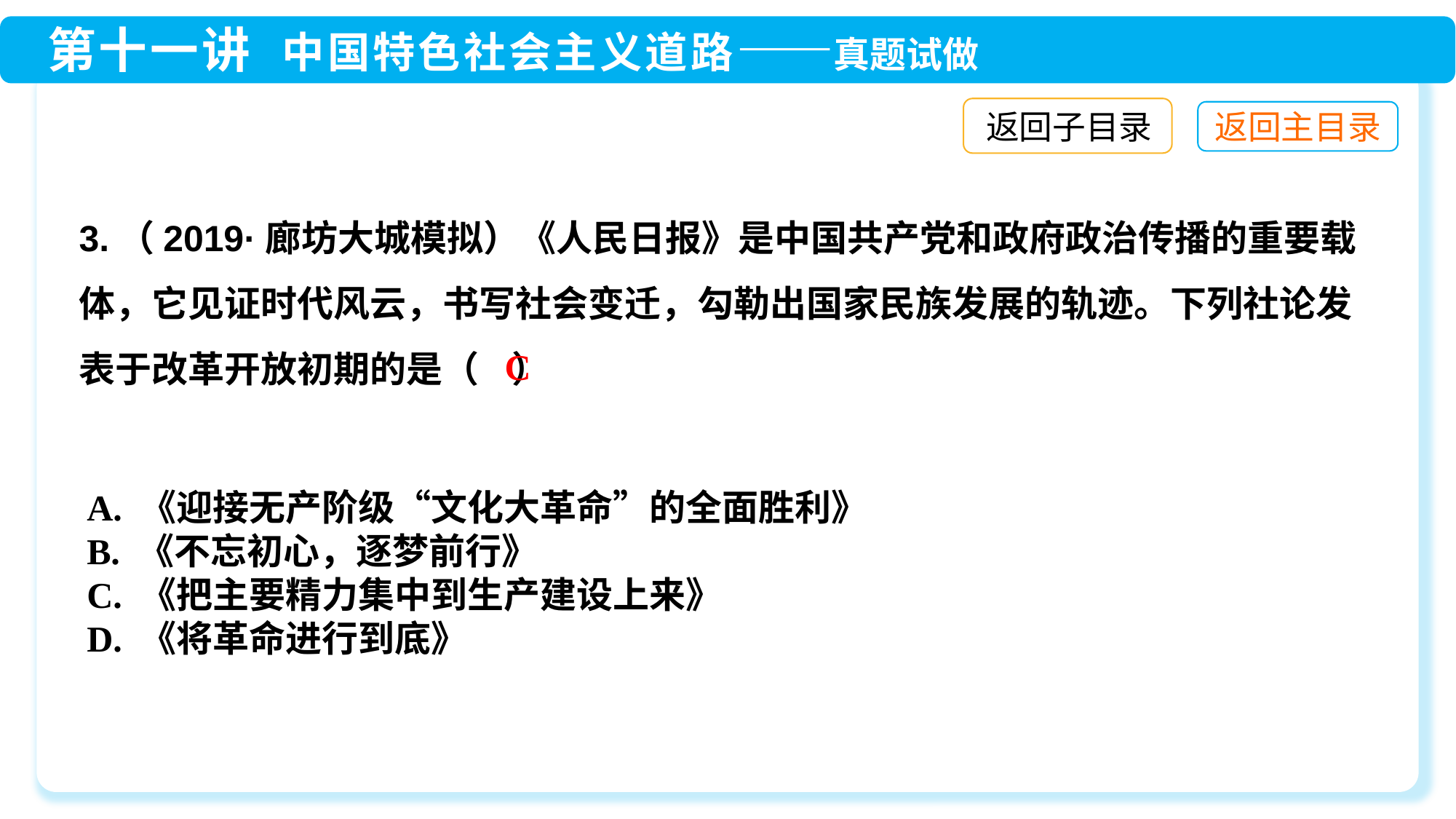

返回子目录

3.（2019·廊坊大城模拟）《人民日报》是中国共产党和政府政治传播的重要载体，它见证时代风云，书写社会变迁，勾勒出国家民族发展的轨迹。下列社论发表于改革开放初期的是（    ）
C
A. 《迎接无产阶级“文化大革命”的全面胜利》
B. 《不忘初心，逐梦前行》
C. 《把主要精力集中到生产建设上来》
D. 《将革命进行到底》